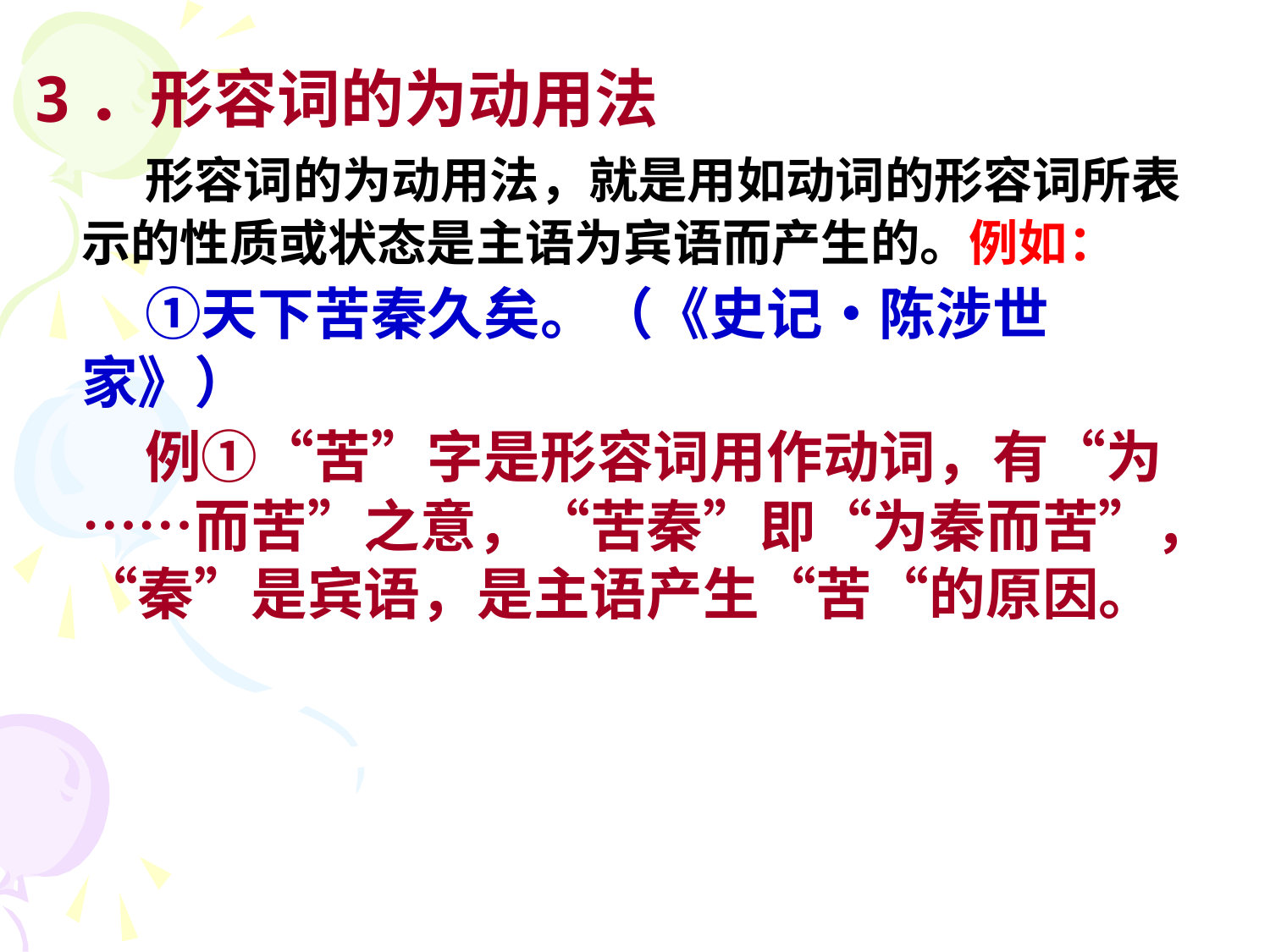

# 3．形容词的为动用法 　形容词的为动用法，就是用如动词的形容词所表示的性质或状态是主语为宾语而产生的。例如： 　①天下苦秦久矣。（《史记•陈涉世家》） 　例①“苦”字是形容词用作动词，有“为……而苦”之意，“苦秦”即“为秦而苦”，“秦”是宾语，是主语产生“苦“的原因。